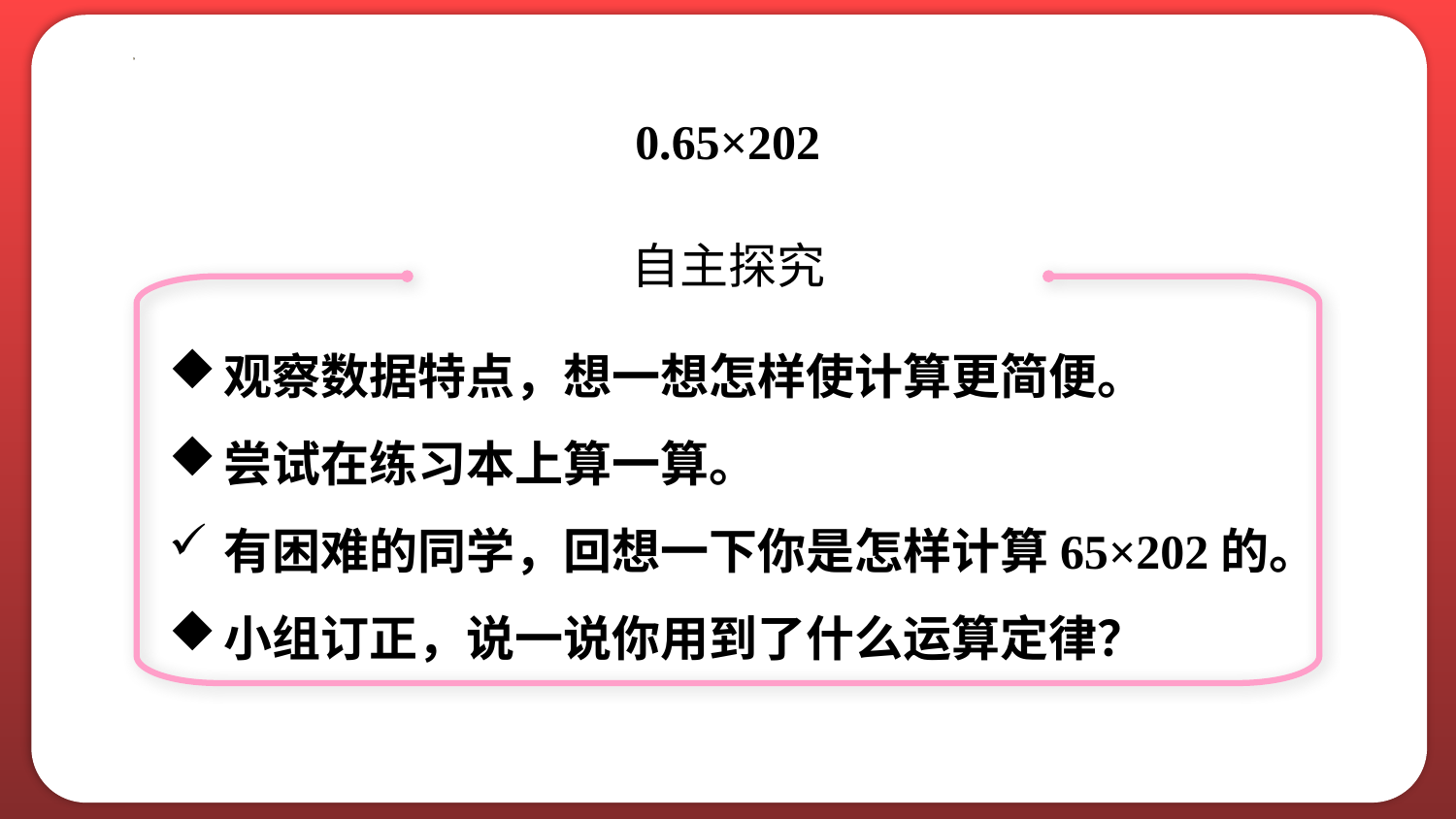

0.65×202
自主探究

观察数据特点，想一想怎样使计算更简便。
尝试在练习本上算一算。
有困难的同学，回想一下你是怎样计算65×202的。
小组订正，说一说你用到了什么运算定律？